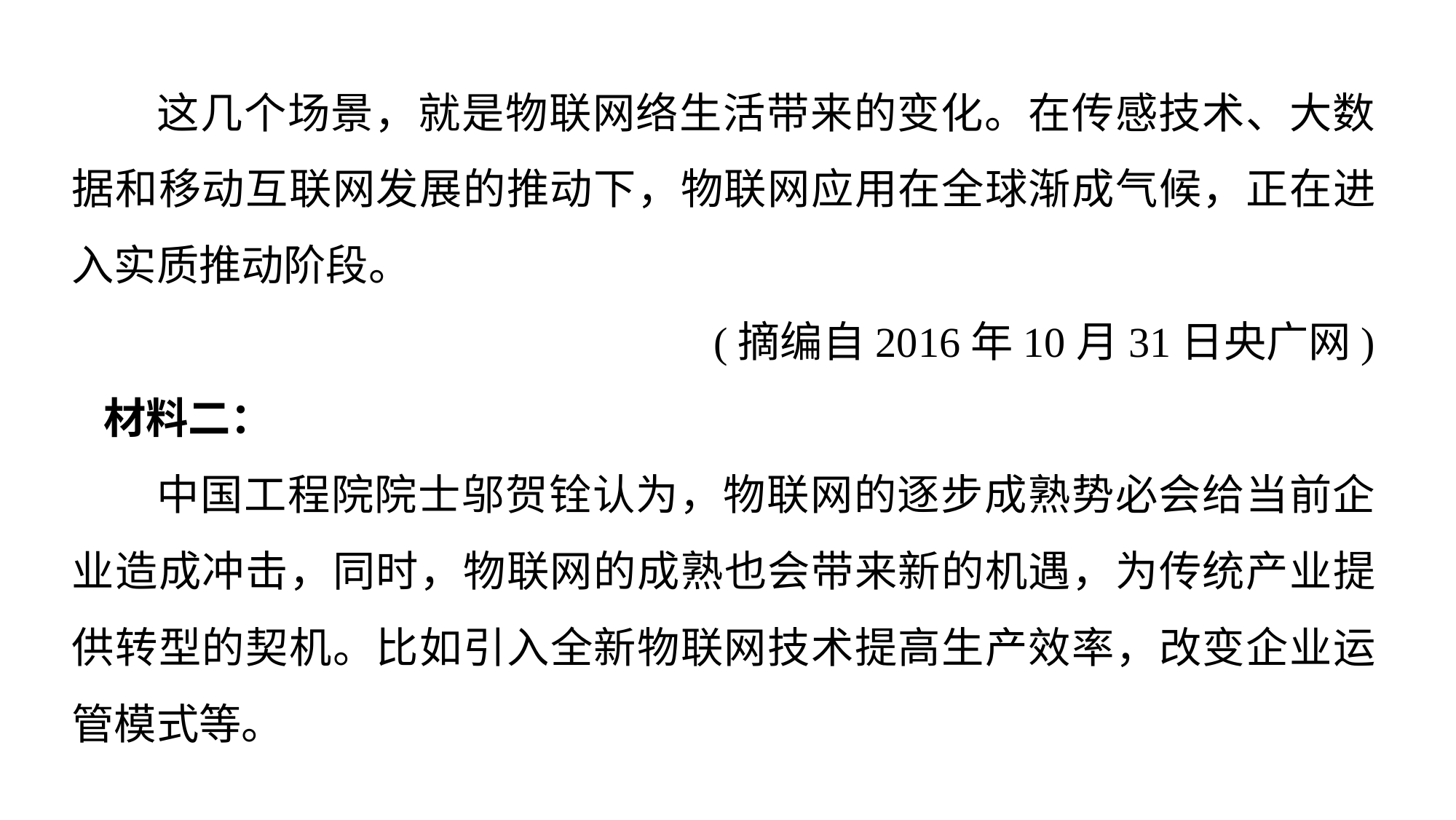

这几个场景，就是物联网络生活带来的变化。在传感技术、大数据和移动互联网发展的推动下，物联网应用在全球渐成气候，正在进入实质推动阶段。
(摘编自2016年10月31日央广网)
材料二：
中国工程院院士邬贺铨认为，物联网的逐步成熟势必会给当前企业造成冲击，同时，物联网的成熟也会带来新的机遇，为传统产业提供转型的契机。比如引入全新物联网技术提高生产效率，改变企业运管模式等。